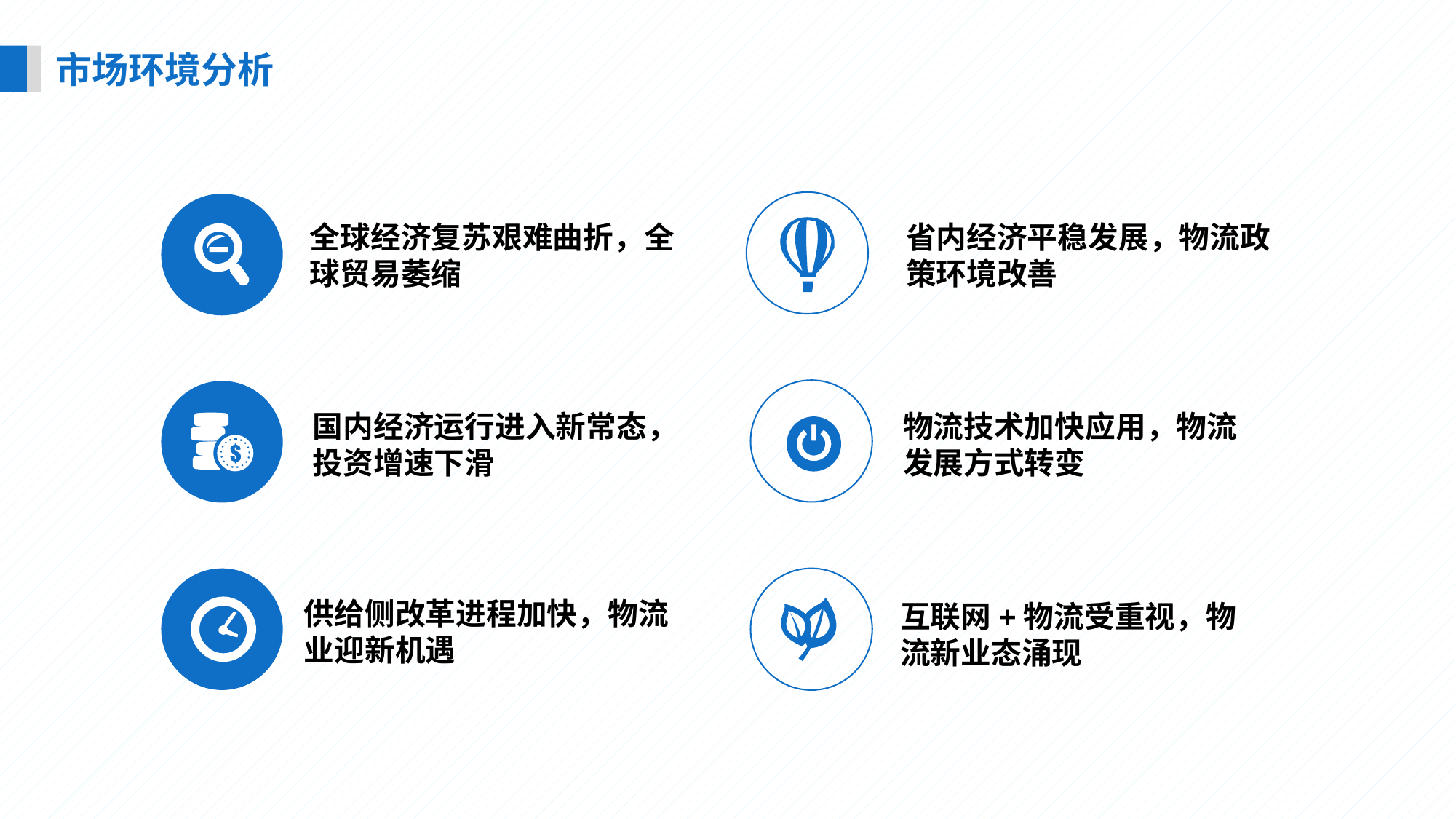

市场环境分析

省内经济平稳发展，物流政策环境改善
全球经济复苏艰难曲折，全球贸易萎缩

国内经济运行进入新常态，投资增速下滑
物流技术加快应用，物流发展方式转变

供给侧改革进程加快，物流业迎新机遇
互联网+物流受重视，物流新业态涌现